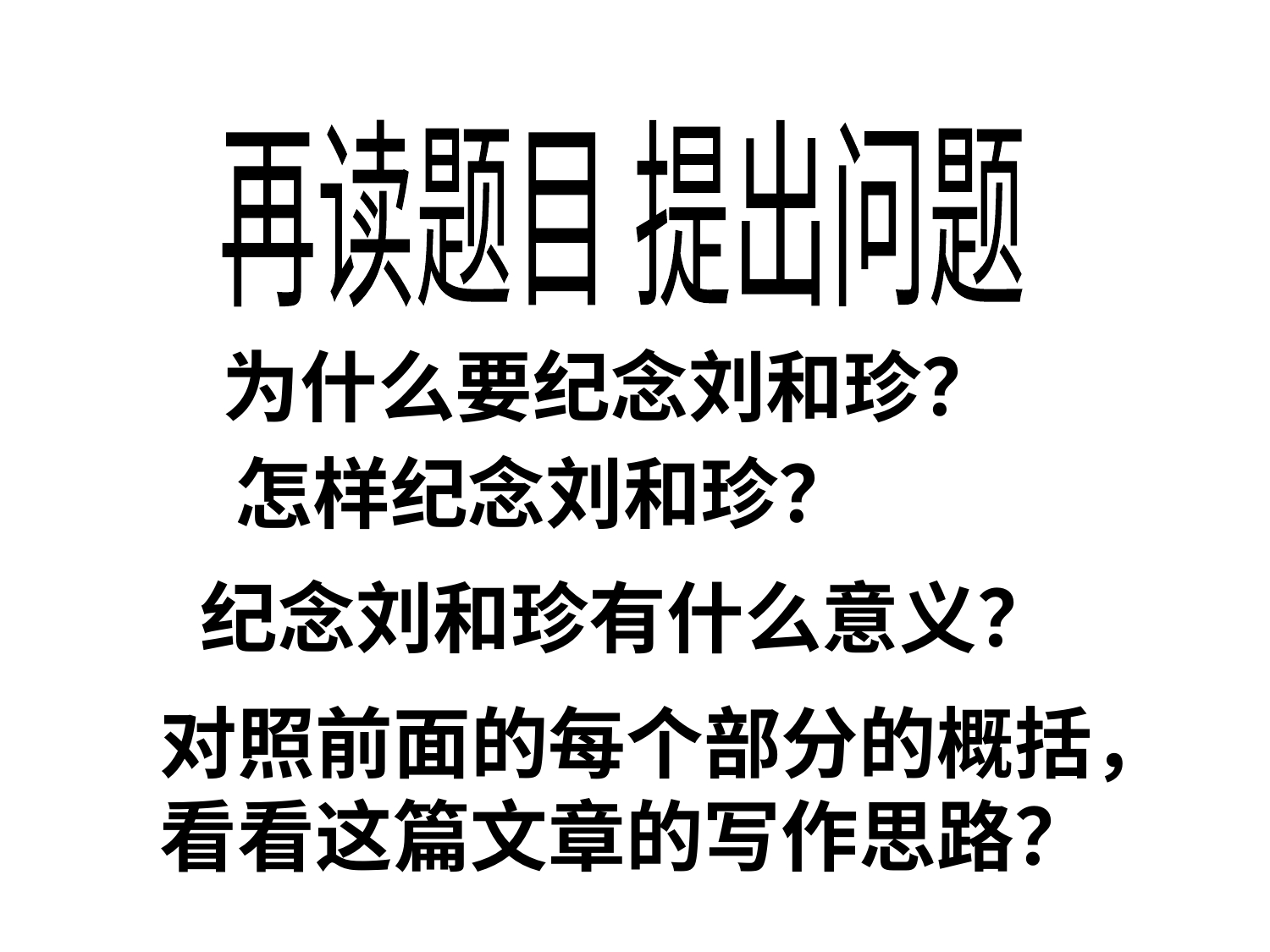

再读题目 提出问题
为什么要纪念刘和珍？
怎样纪念刘和珍？
纪念刘和珍有什么意义？
对照前面的每个部分的概括，看看这篇文章的写作思路？